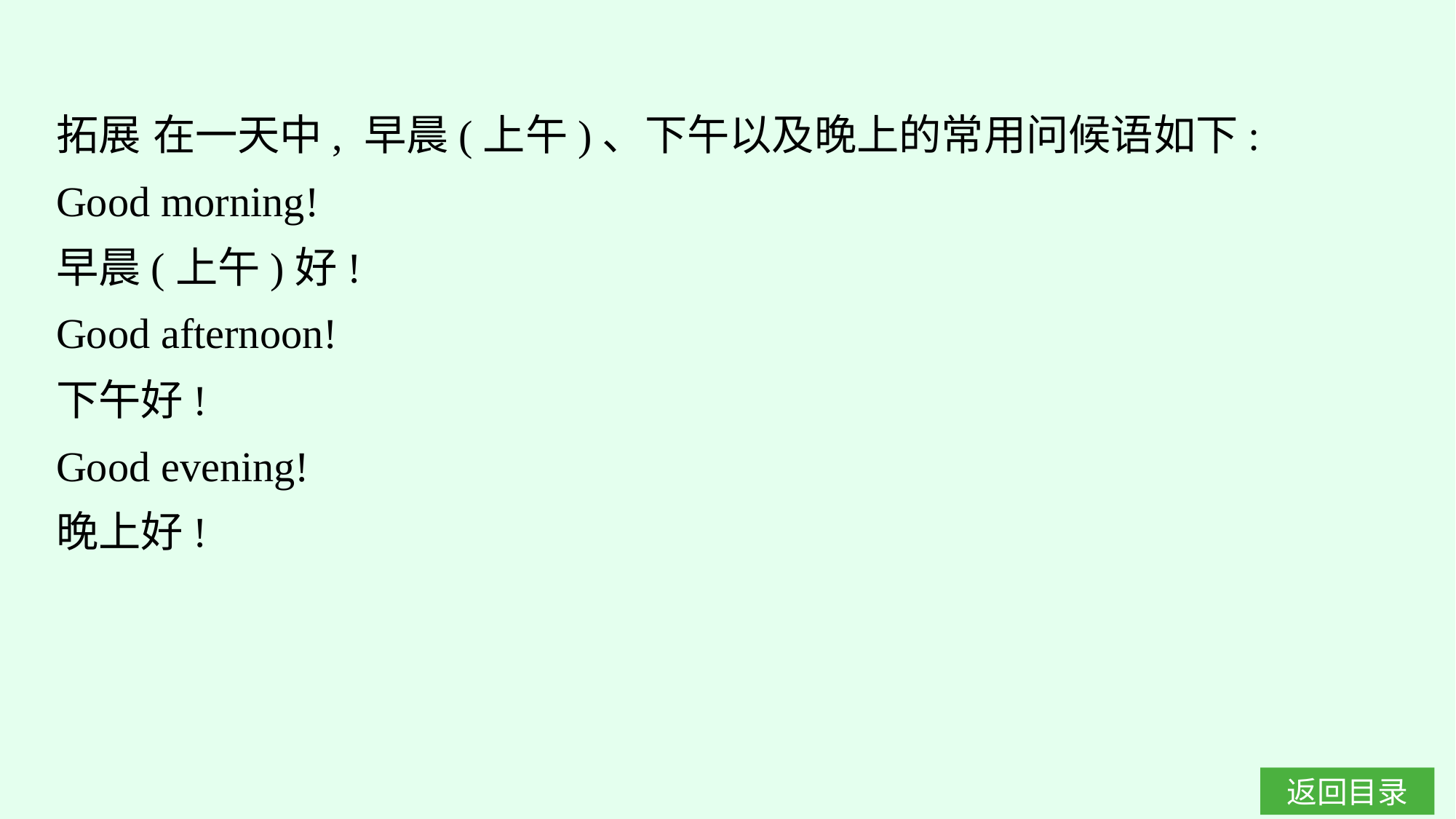

拓展 在一天中, 早晨(上午)、下午以及晚上的常用问候语如下:
Good morning!
早晨(上午)好!
Good afternoon!
下午好!
Good evening!
晚上好!